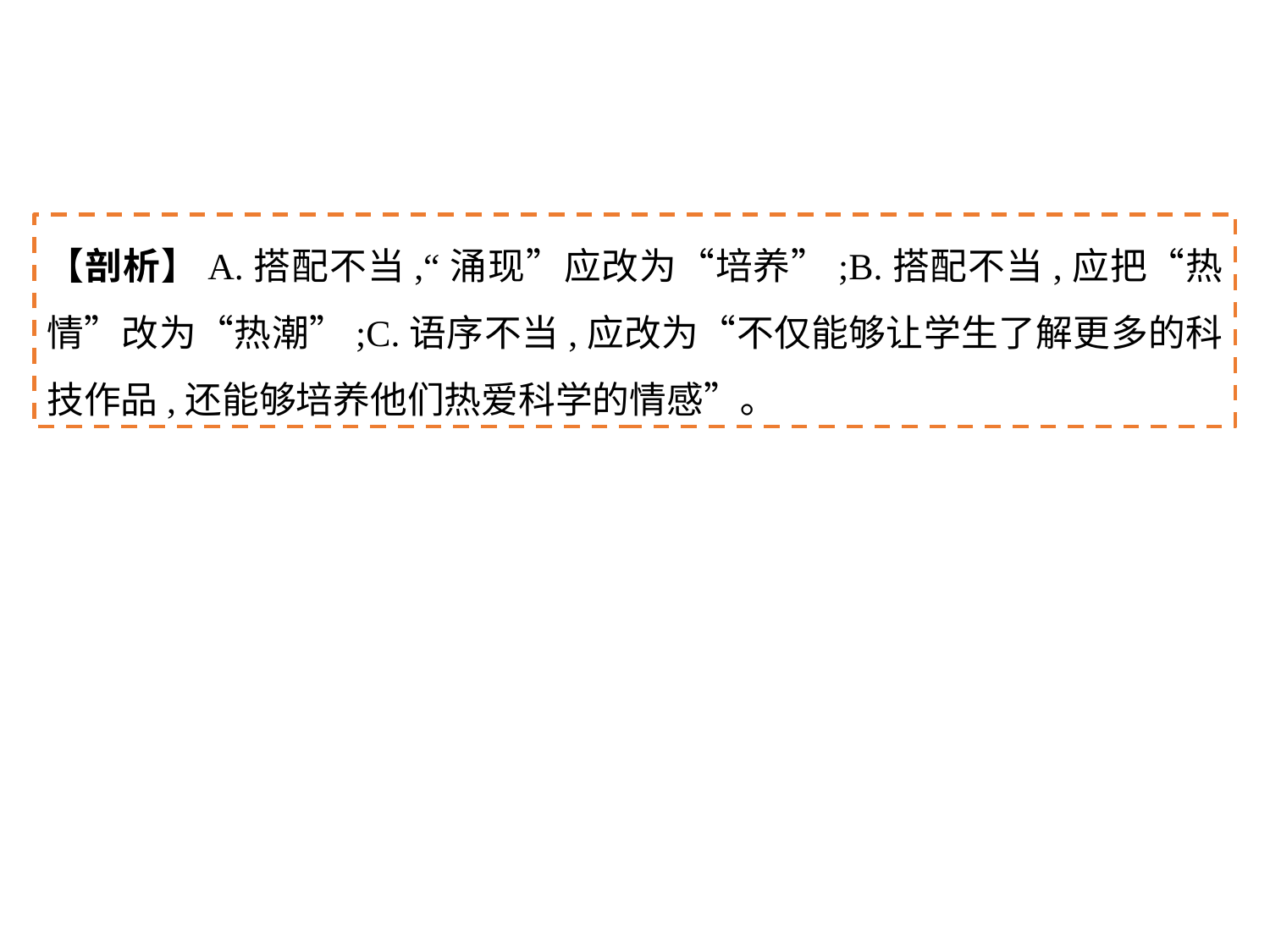

【剖析】A.搭配不当,“涌现”应改为“培养”;B.搭配不当,应把“热情”改为“热潮”;C.语序不当,应改为“不仅能够让学生了解更多的科技作品,还能够培养他们热爱科学的情感”｡